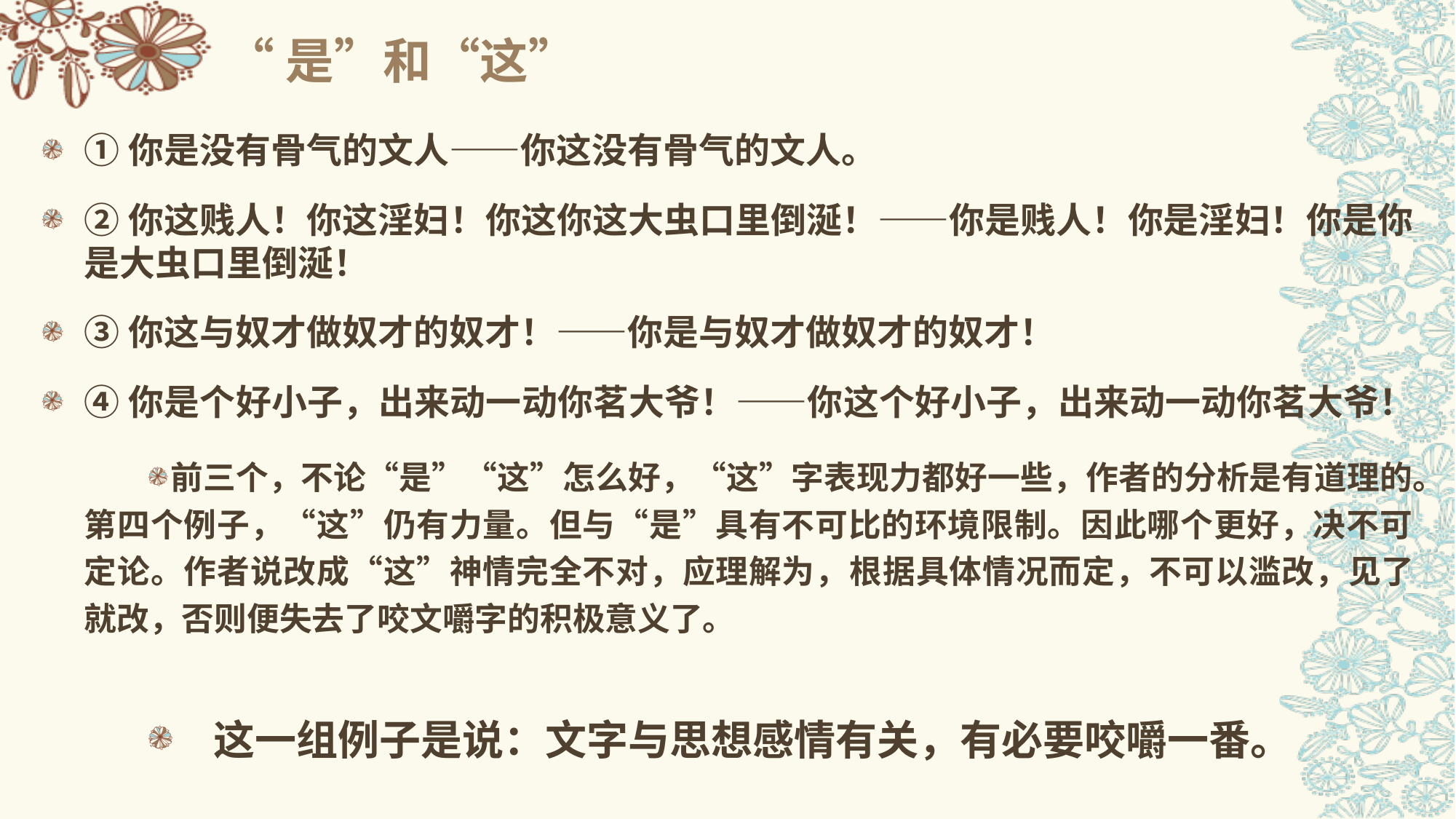

# “是”和“这”
①你是没有骨气的文人——你这没有骨气的文人。
②你这贱人！你这淫妇！你这你这大虫口里倒涎！——你是贱人！你是淫妇！你是你是大虫口里倒涎！
③你这与奴才做奴才的奴才！——你是与奴才做奴才的奴才！
④你是个好小子，出来动一动你茗大爷！——你这个好小子，出来动一动你茗大爷！
前三个，不论“是”“这”怎么好，“这”字表现力都好一些，作者的分析是有道理的。第四个例子，“这”仍有力量。但与“是”具有不可比的环境限制。因此哪个更好，决不可定论。作者说改成“这”神情完全不对，应理解为，根据具体情况而定，不可以滥改，见了就改，否则便失去了咬文嚼字的积极意义了。
   这一组例子是说：文字与思想感情有关，有必要咬嚼一番。